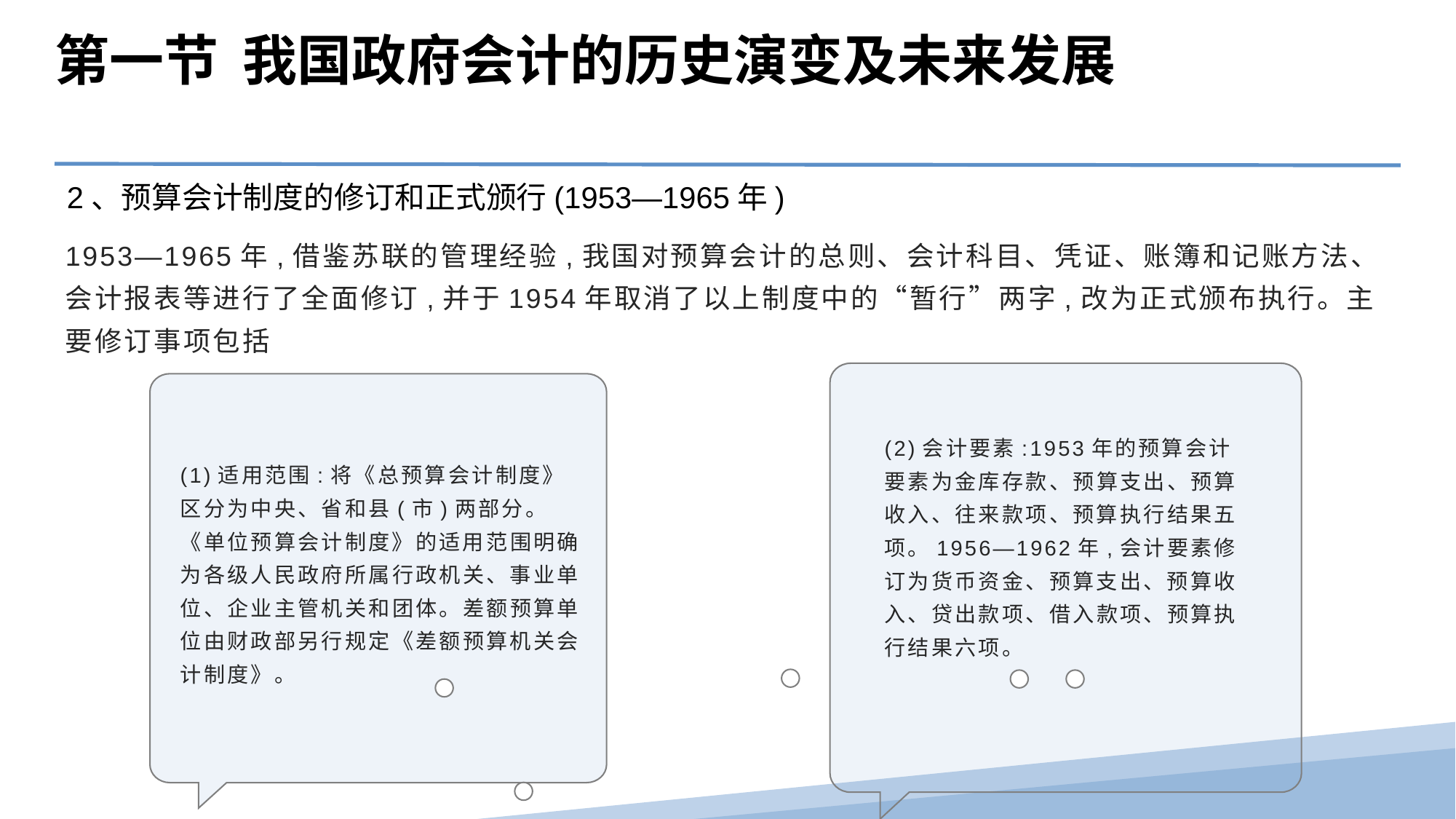

第一节  我国政府会计的历史演变及未来发展
2、预算会计制度的修订和正式颁行(1953—1965年)
1953—1965年,借鉴苏联的管理经验,我国对预算会计的总则、会计科目、凭证、账簿和记账方法、会计报表等进行了全面修订,并于1954年取消了以上制度中的“暂行”两字,改为正式颁布执行。主要修订事项包括

(1)适用范围:将《总预算会计制度》区分为中央、省和县(市)两部分。《单位预算会计制度》的适用范围明确为各级人民政府所属行政机关、事业单位、企业主管机关和团体。差额预算单位由财政部另行规定《差额预算机关会计制度》。

(2)会计要素:1953年的预算会计要素为金库存款、预算支出、预算收入、往来款项、预算执行结果五项。1956—1962年,会计要素修订为货币资金、预算支出、预算收入、贷出款项、借入款项、预算执行结果六项。